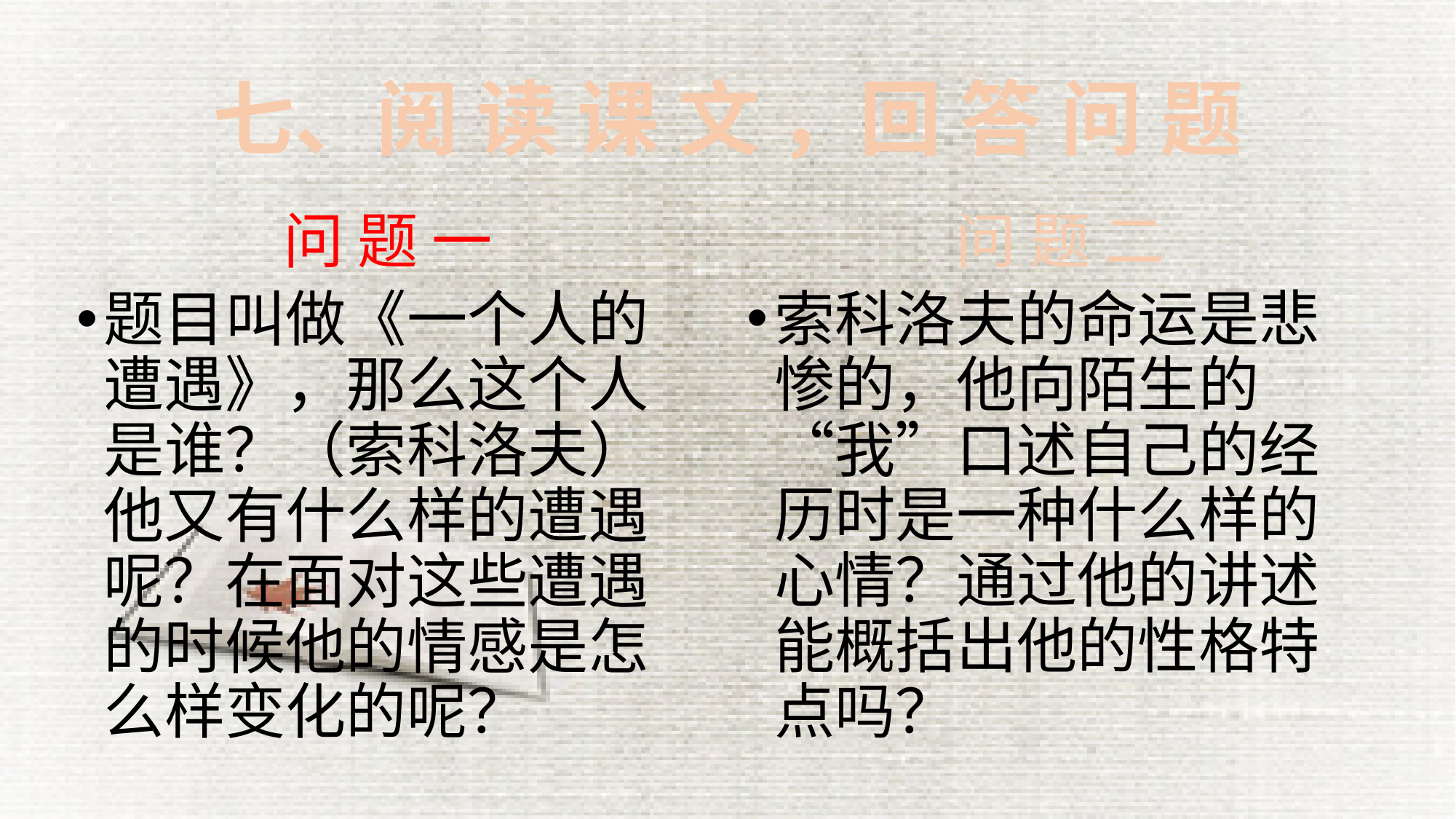

# 七、阅 读 课 文 ，回 答 问 题
问 题 一
问 题 二
索科洛夫的命运是悲惨的，他向陌生的“我”口述自己的经历时是一种什么样的心情？通过他的讲述能概括出他的性格特点吗？
题目叫做《一个人的遭遇》，那么这个人是谁？（索科洛夫）他又有什么样的遭遇呢？在面对这些遭遇的时候他的情感是怎么样变化的呢？